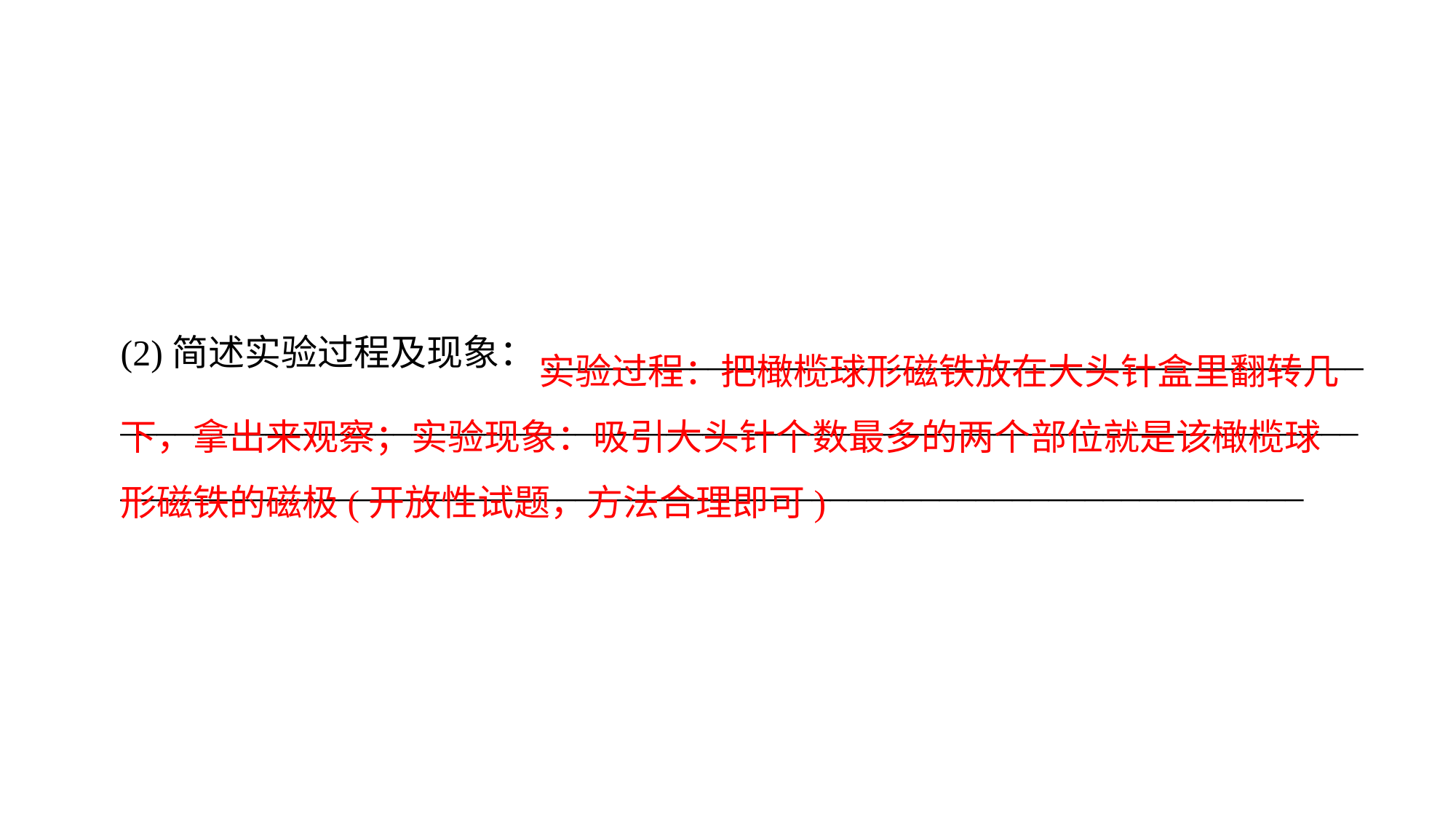

实验过程：把橄榄球形磁铁放在大头针盒里翻转几下，拿出来观察；实验现象：吸引大头针个数最多的两个部位就是该橄榄球形磁铁的磁极(开放性试题，方法合理即可)
(2)简述实验过程及现象：__________________________________________________________________________________________________________________________________________________________________________________